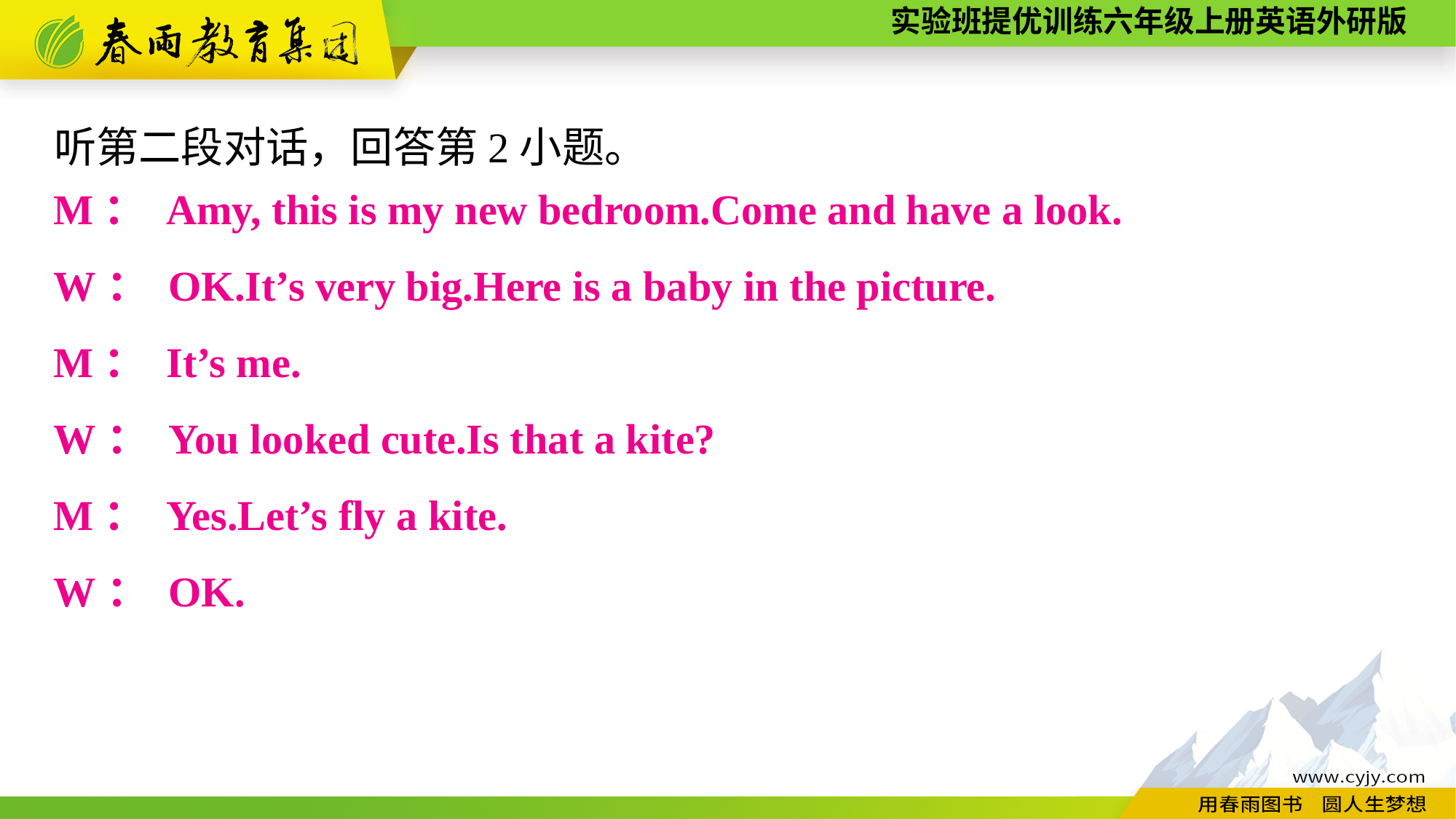

听第二段对话，回答第2小题。
M： Amy, this is my new bedroom.Come and have a look.
W： OK.It’s very big.Here is a baby in the picture.
M： It’s me.
W： You looked cute.Is that a kite?
M： Yes.Let’s fly a kite.
W： OK.